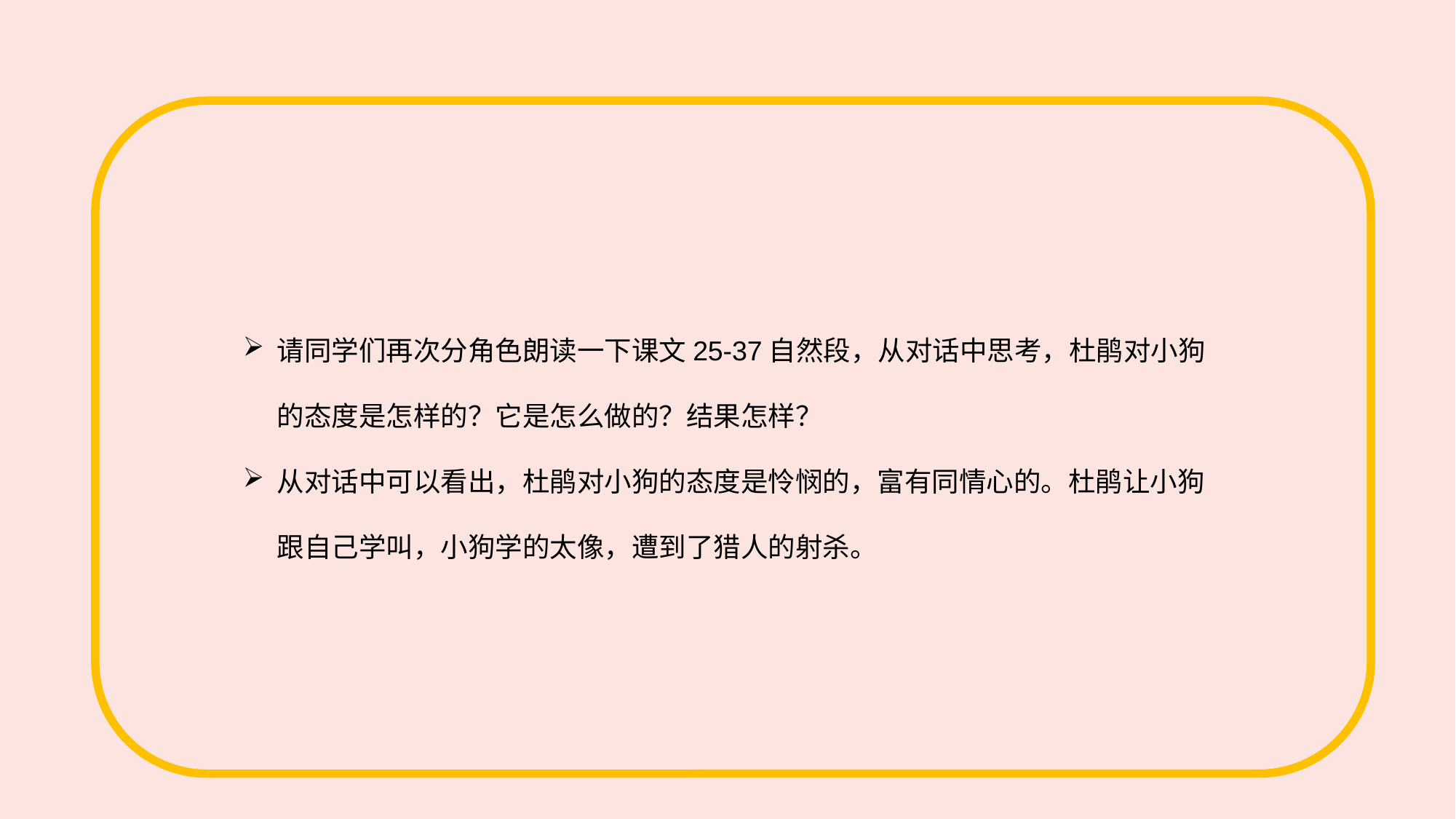

请同学们再次分角色朗读一下课文25-37自然段，从对话中思考，杜鹃对小狗的态度是怎样的？它是怎么做的？结果怎样？
从对话中可以看出，杜鹃对小狗的态度是怜悯的，富有同情心的。杜鹃让小狗跟自己学叫，小狗学的太像，遭到了猎人的射杀。